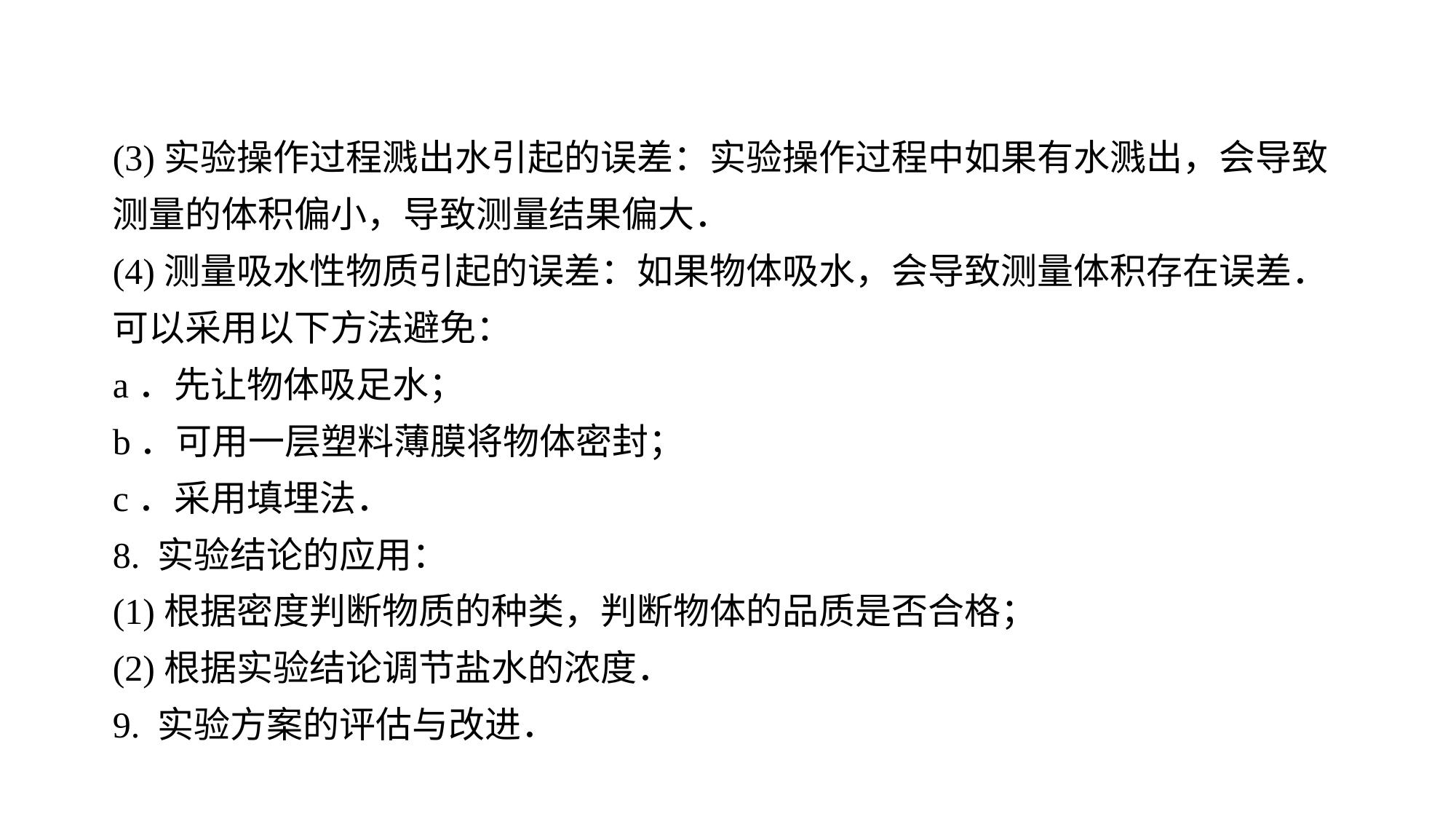

(3)实验操作过程溅出水引起的误差：实验操作过程中如果有水溅出，会导致测量的体积偏小，导致测量结果偏大．
(4)测量吸水性物质引起的误差：如果物体吸水，会导致测量体积存在误差．可以采用以下方法避免：
a．先让物体吸足水；
b．可用一层塑料薄膜将物体密封；
c．采用填埋法．
8. 实验结论的应用：
(1)根据密度判断物质的种类，判断物体的品质是否合格；
(2)根据实验结论调节盐水的浓度．
9. 实验方案的评估与改进．